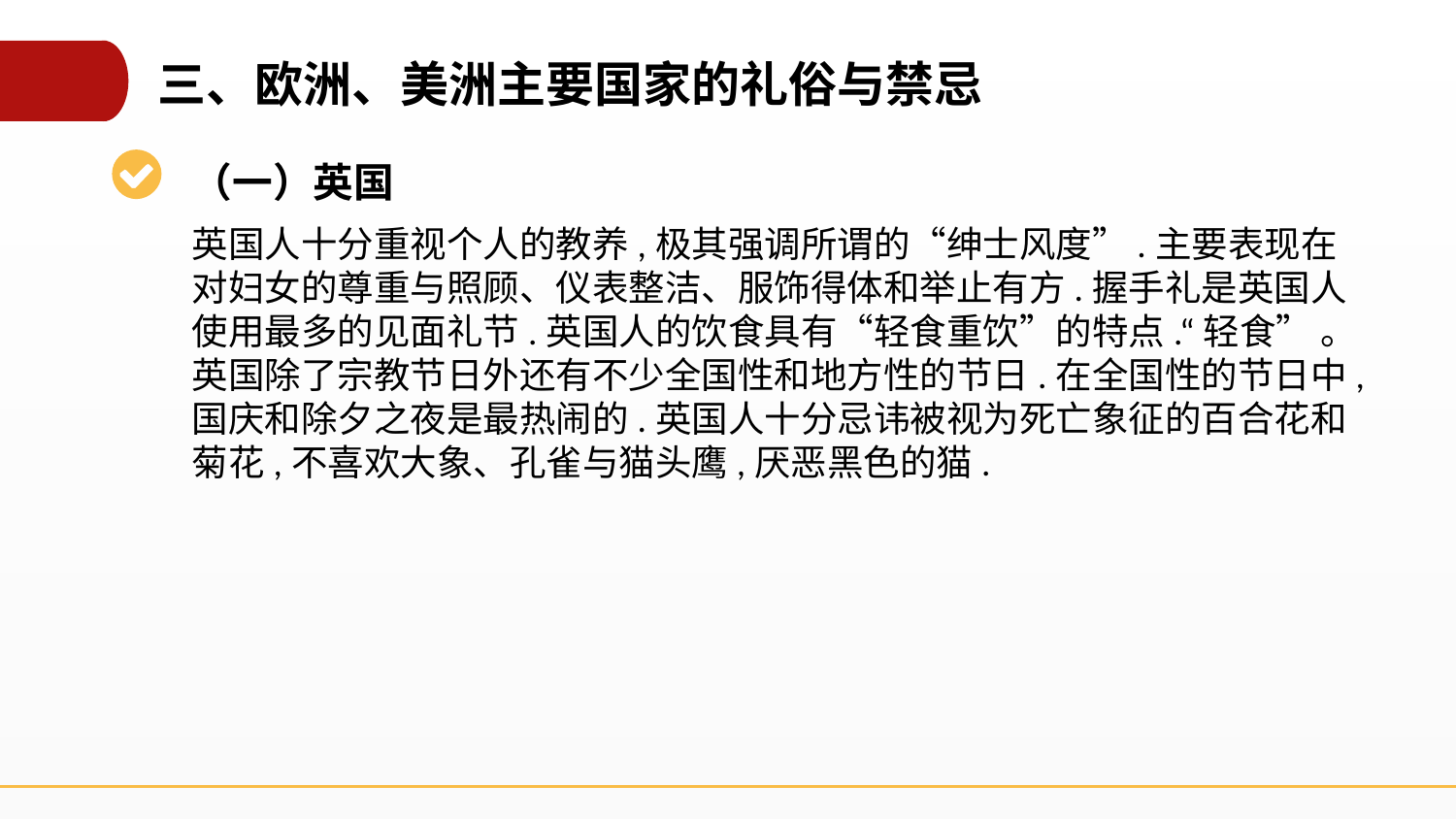

三、欧洲、美洲主要国家的礼俗与禁忌

（一）英国
英国人十分重视个人的教养,极其强调所谓的“绅士风度”.主要表现在对妇女的尊重与照顾、仪表整洁、服饰得体和举止有方.握手礼是英国人使用最多的见面礼节.英国人的饮食具有“轻食重饮”的特点.“轻食” 。英国除了宗教节日外还有不少全国性和地方性的节日.在全国性的节日中,国庆和除夕之夜是最热闹的.英国人十分忌讳被视为死亡象征的百合花和菊花,不喜欢大象、孔雀与猫头鹰,厌恶黑色的猫.